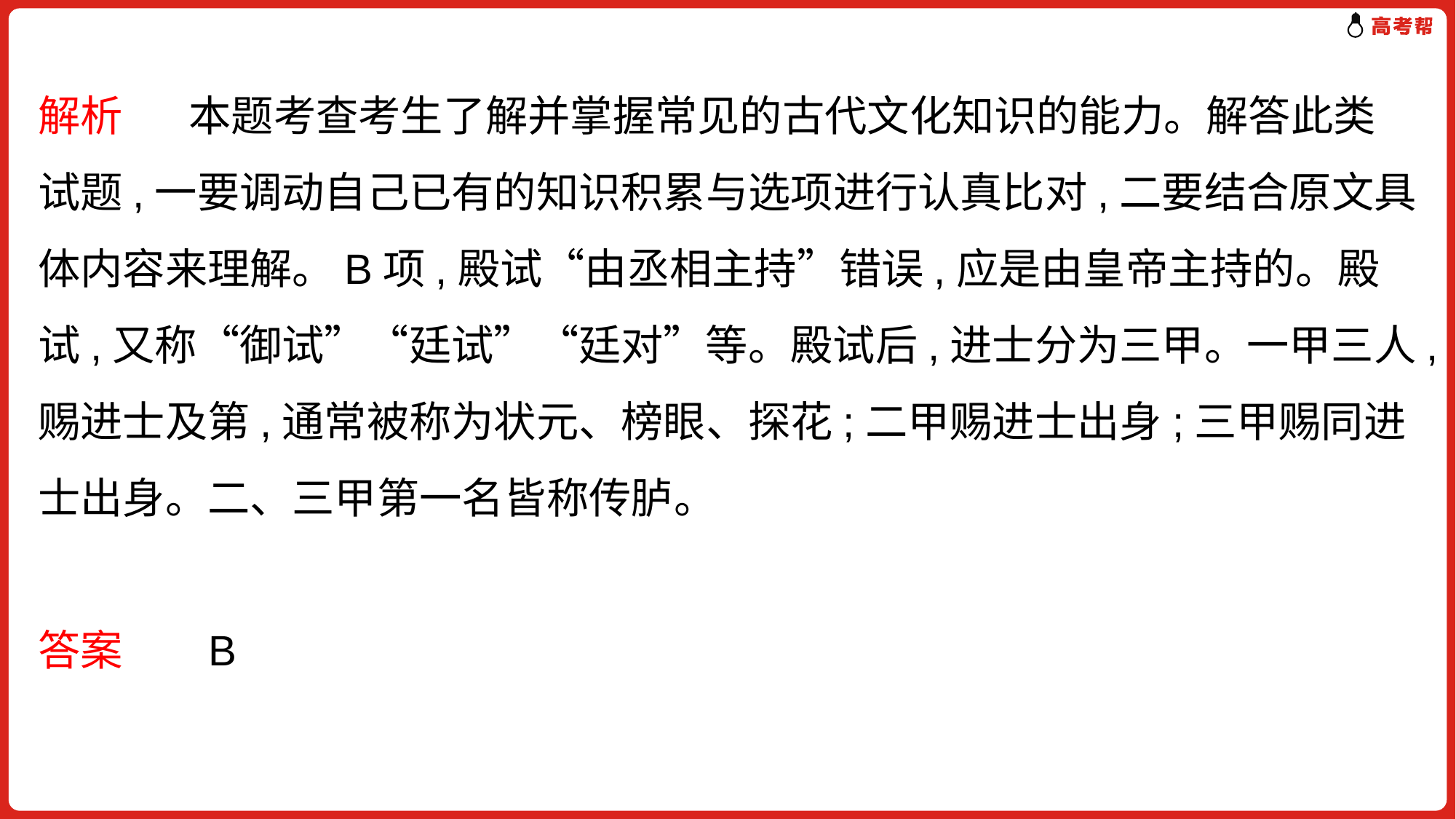

解析       本题考查考生了解并掌握常见的古代文化知识的能力。解答此类试题,一要调动自己已有的知识积累与选项进行认真比对,二要结合原文具体内容来理解。B项,殿试“由丞相主持”错误,应是由皇帝主持的。殿试,又称“御试”“廷试”“廷对”等。殿试后,进士分为三甲。一甲三人,赐进士及第,通常被称为状元、榜眼、探花;二甲赐进士出身;三甲赐同进士出身。二、三甲第一名皆称传胪。

答案        B